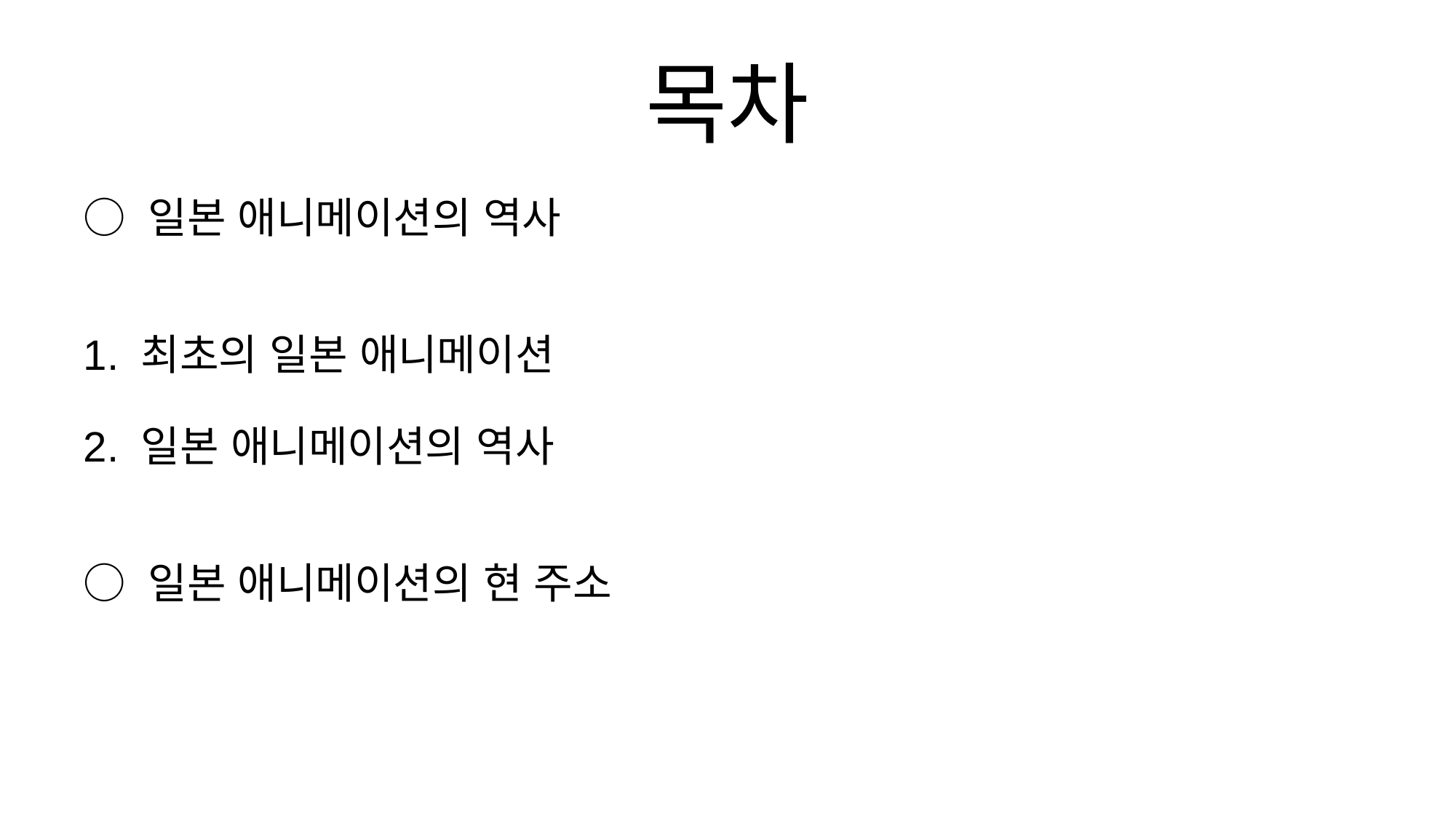

# 목차
○ 일본 애니메이션의 역사

1. 최초의 일본 애니메이션

2. 일본 애니메이션의 역사

○ 일본 애니메이션의 현 주소